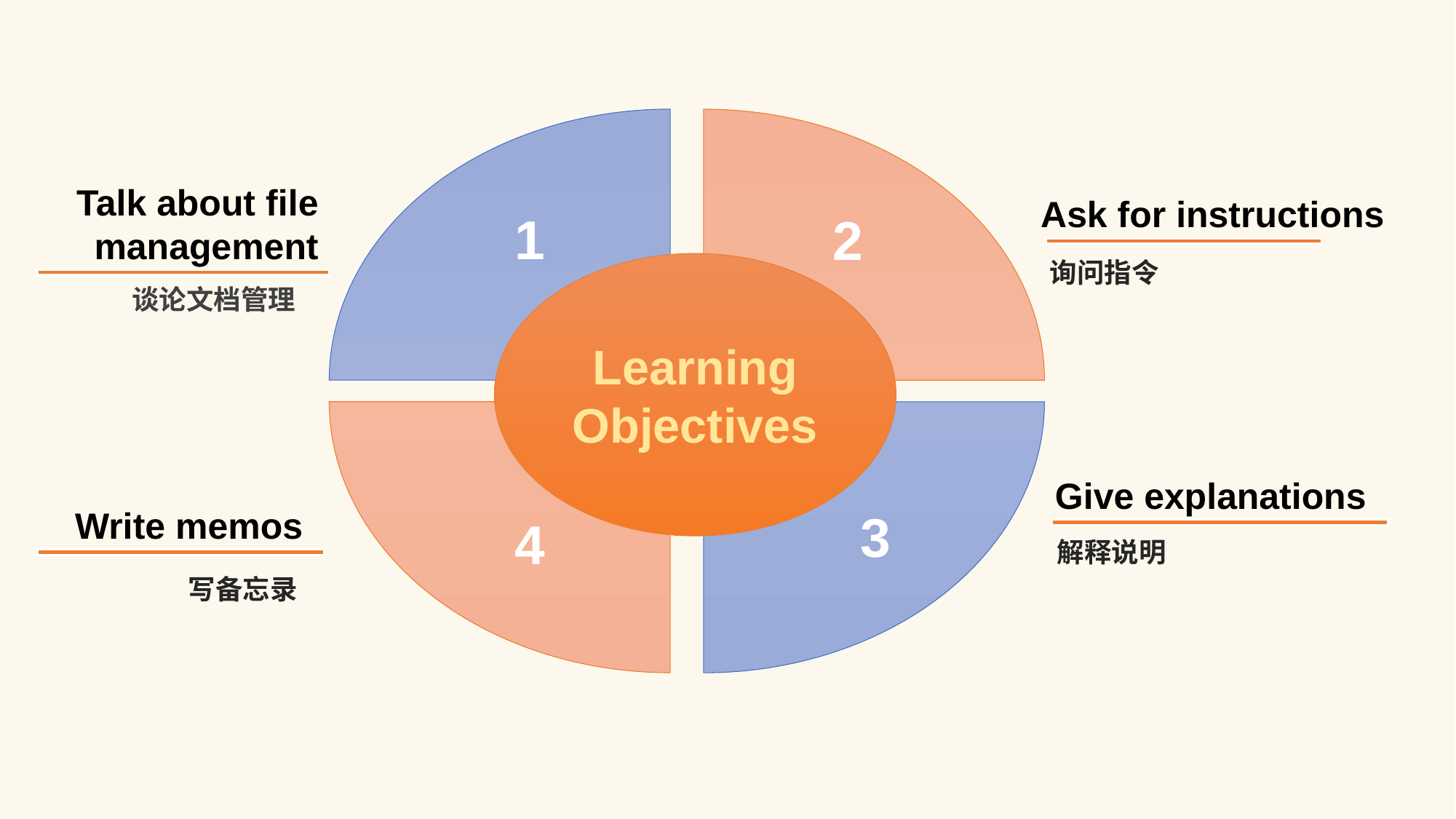

1

2

4

3
Talk about file management
谈论文档管理

Ask for instructions

询问指令
Learning Objectives
Give explanations

解释说明
Write memos

写备忘录